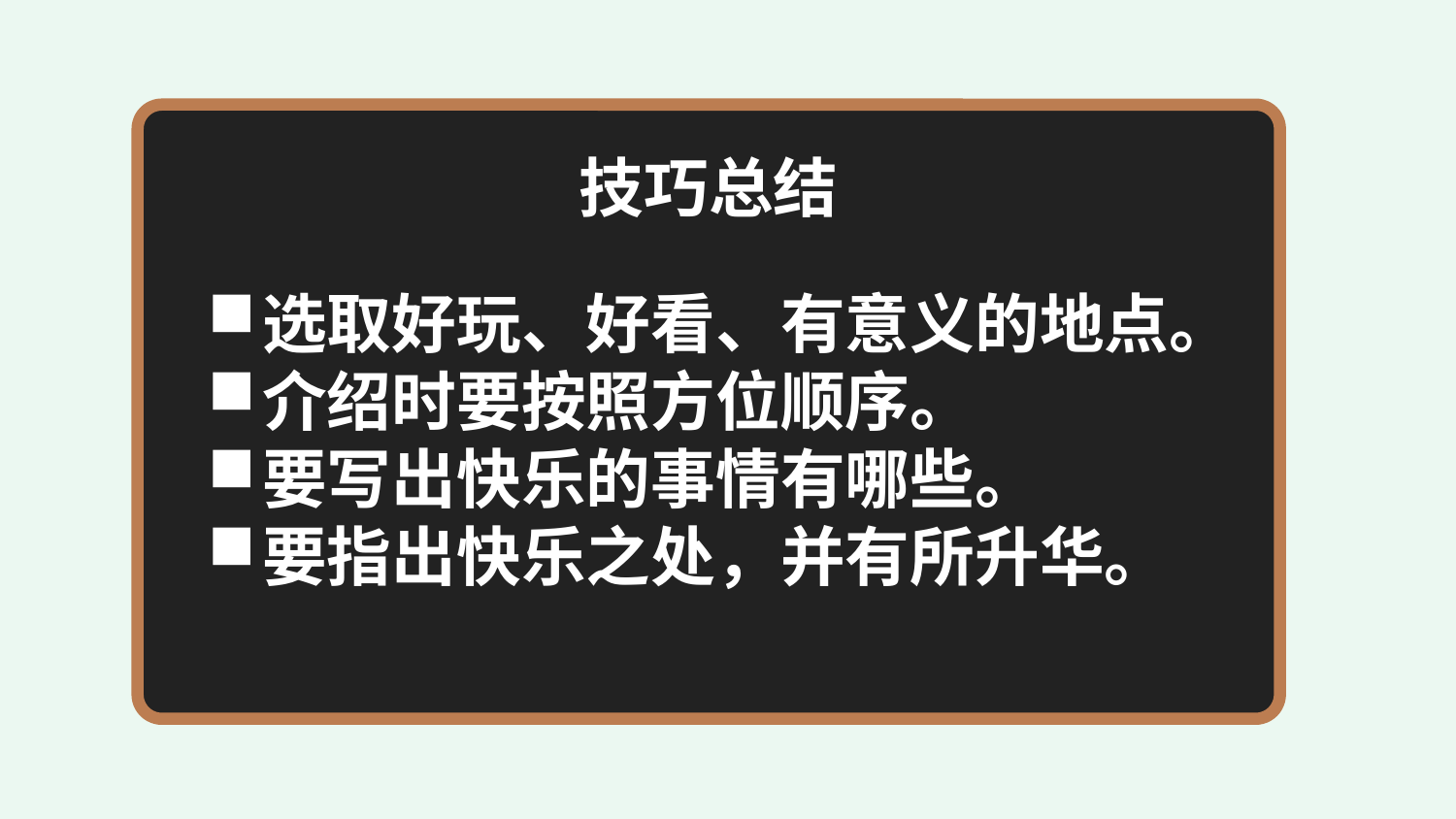

技巧总结
选取好玩、好看、有意义的地点。
介绍时要按照方位顺序。
要写出快乐的事情有哪些。
要指出快乐之处，并有所升华。